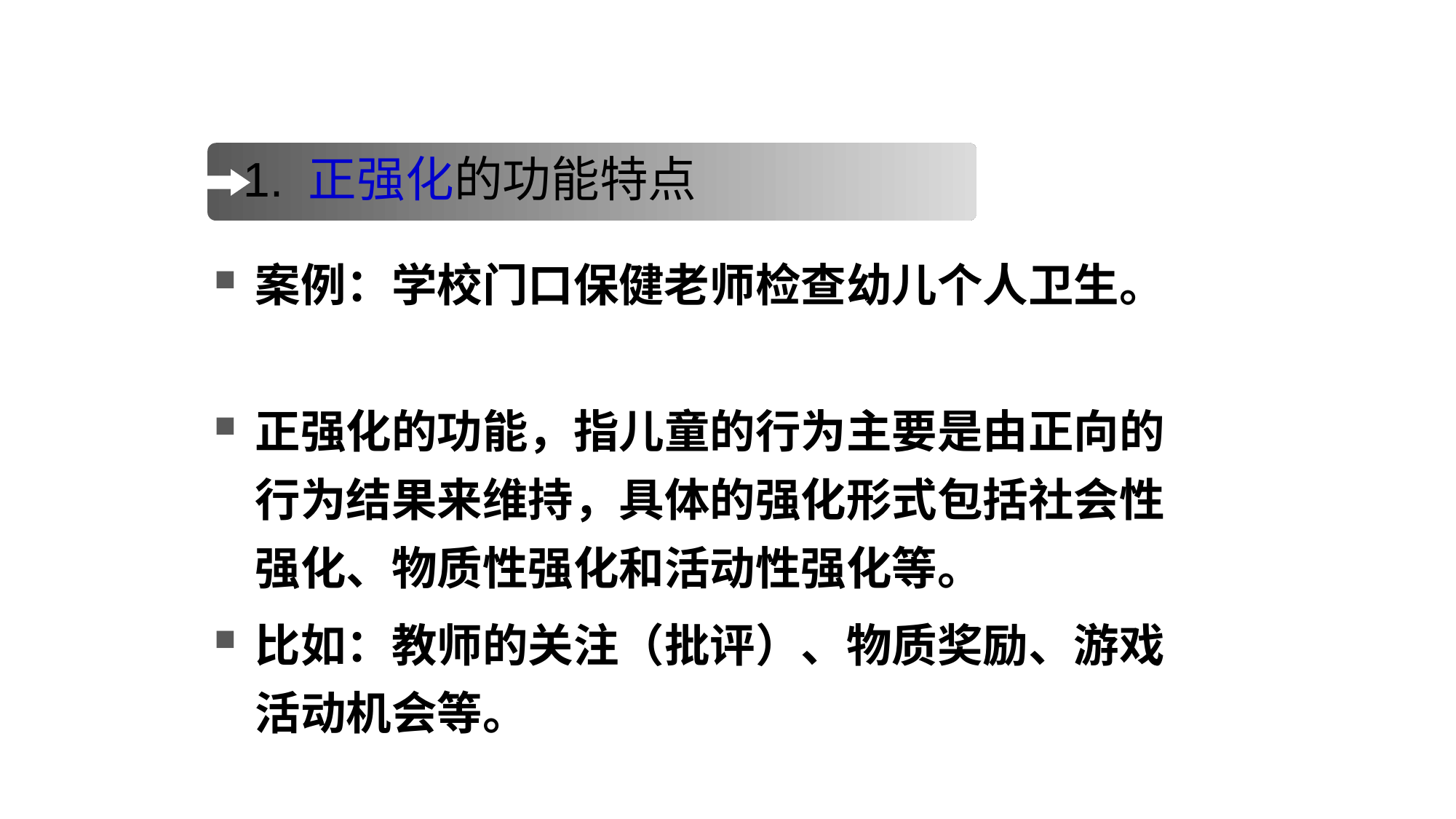

1. 正强化的功能特点

案例：学校门口保健老师检查幼儿个人卫生。

正强化的功能，指儿童的行为主要是由正向的行为结果来维持，具体的强化形式包括社会性强化、物质性强化和活动性强化等。
比如：教师的关注（批评）、物质奖励、游戏活动机会等。